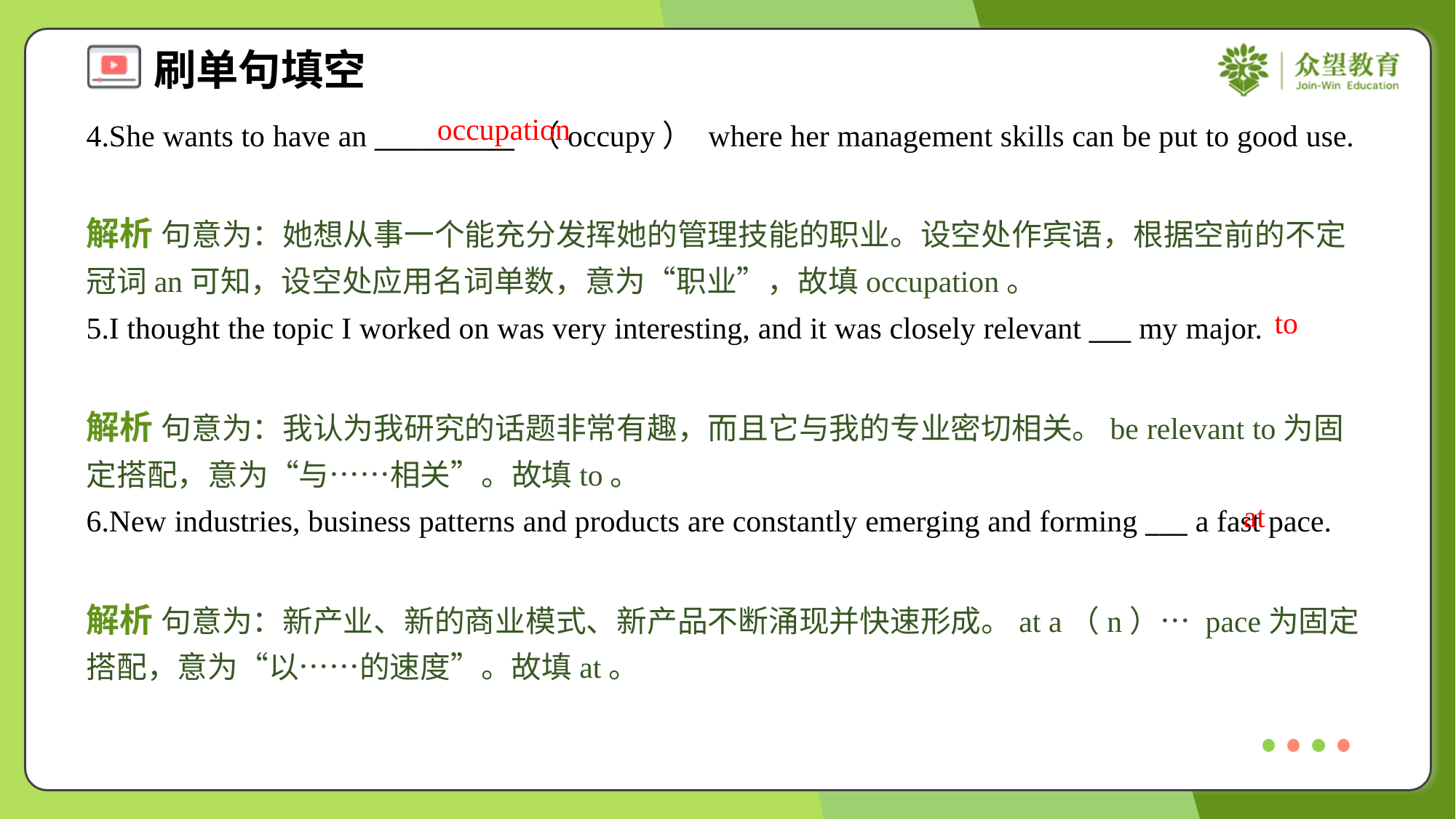

occupation
4.She wants to have an __________ （occupy） where her management skills can be put to good use.
解析 句意为：她想从事一个能充分发挥她的管理技能的职业。设空处作宾语，根据空前的不定冠词an可知，设空处应用名词单数，意为“职业”，故填occupation。
to
5.I thought the topic I worked on was very interesting, and it was closely relevant ___ my major.
解析 句意为：我认为我研究的话题非常有趣，而且它与我的专业密切相关。be relevant to为固定搭配，意为“与……相关”。故填to。
at
6.New industries, business patterns and products are constantly emerging and forming ___ a fast pace.
解析 句意为：新产业、新的商业模式、新产品不断涌现并快速形成。at a（n）… pace为固定搭配，意为“以……的速度”。故填at。